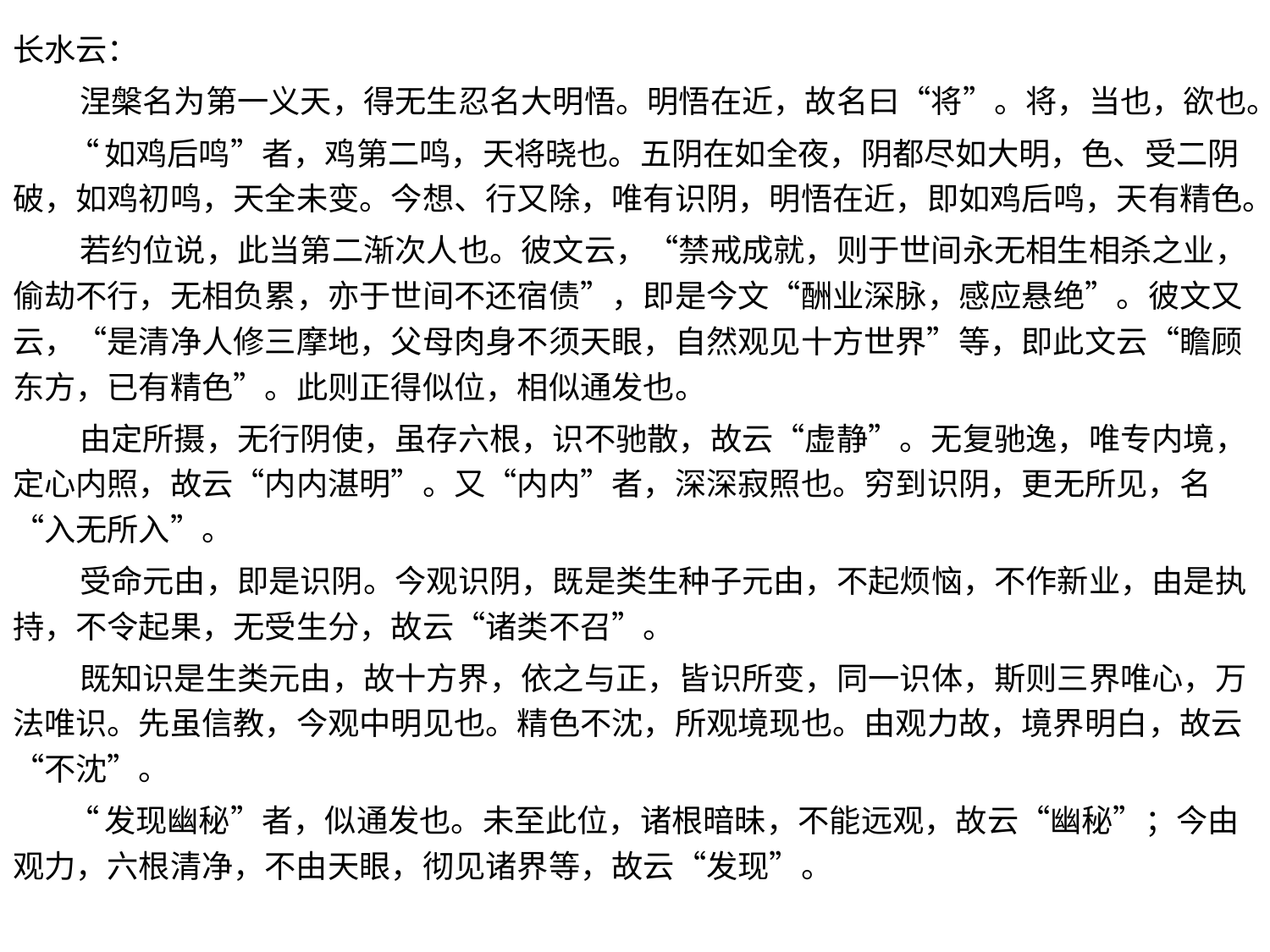

长水云：
         涅槃名为第一义天，得无生忍名大明悟。明悟在近，故名曰“将”。将，当也，欲也。
        “如鸡后鸣”者，鸡第二鸣，天将晓也。五阴在如全夜，阴都尽如大明，色、受二阴破，如鸡初鸣，天全未变。今想、行又除，唯有识阴，明悟在近，即如鸡后鸣，天有精色。
         若约位说，此当第二渐次人也。彼文云，“禁戒成就，则于世间永无相生相杀之业，偷劫不行，无相负累，亦于世间不还宿债”，即是今文“酬业深脉，感应悬绝”。彼文又云，“是清净人修三摩地，父母肉身不须天眼，自然观见十方世界”等，即此文云“瞻顾东方，已有精色”。此则正得似位，相似通发也。
         由定所摄，无行阴使，虽存六根，识不驰散，故云“虚静”。无复驰逸，唯专内境，定心内照，故云“内内湛明”。又“内内”者，深深寂照也。穷到识阴，更无所见，名“入无所入”。
         受命元由，即是识阴。今观识阴，既是类生种子元由，不起烦恼，不作新业，由是执持，不令起果，无受生分，故云“诸类不召”。
         既知识是生类元由，故十方界，依之与正，皆识所变，同一识体，斯则三界唯心，万法唯识。先虽信教，今观中明见也。精色不沈，所观境现也。由观力故，境界明白，故云“不沈”。
        “发现幽秘”者，似通发也。未至此位，诸根暗昧，不能远观，故云“幽秘”；今由观力，六根清净，不由天眼，彻见诸界等，故云“发现”。